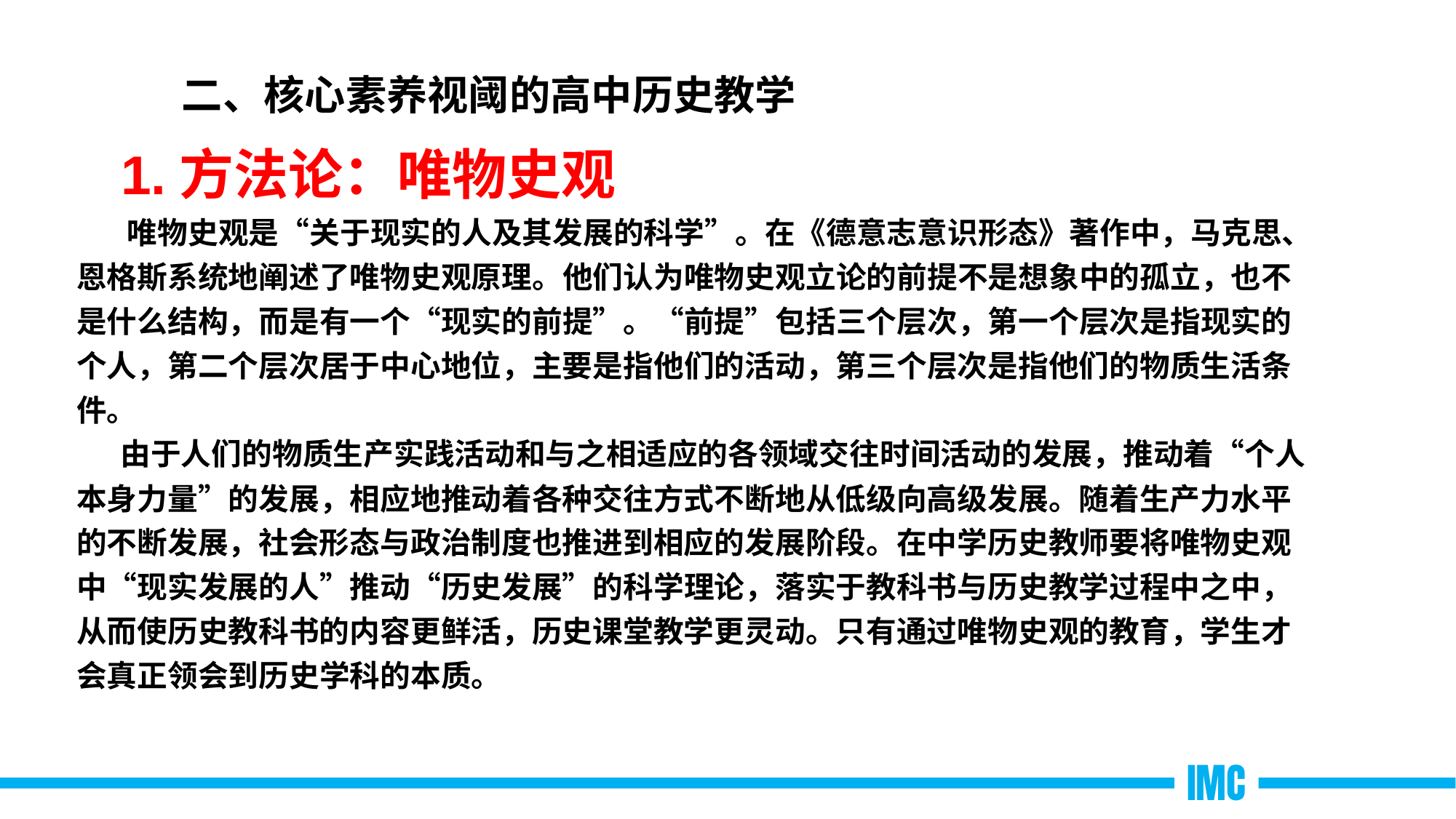

# 二、核心素养视阈的高中历史教学
      1.方法论：唯物史观
             唯物史观是“关于现实的人及其发展的科学”。在《德意志意识形态》著作中，马克思、恩格斯系统地阐述了唯物史观原理。他们认为唯物史观立论的前提不是想象中的孤立，也不是什么结构，而是有一个“现实的前提”。“前提”包括三个层次，第一个层次是指现实的个人，第二个层次居于中心地位，主要是指他们的活动，第三个层次是指他们的物质生活条件。
            由于人们的物质生产实践活动和与之相适应的各领域交往时间活动的发展，推动着“个人本身力量”的发展，相应地推动着各种交往方式不断地从低级向高级发展。随着生产力水平的不断发展，社会形态与政治制度也推进到相应的发展阶段。在中学历史教师要将唯物史观中“现实发展的人”推动“历史发展”的科学理论，落实于教科书与历史教学过程中之中，从而使历史教科书的内容更鲜活，历史课堂教学更灵动。只有通过唯物史观的教育，学生才会真正领会到历史学科的本质。